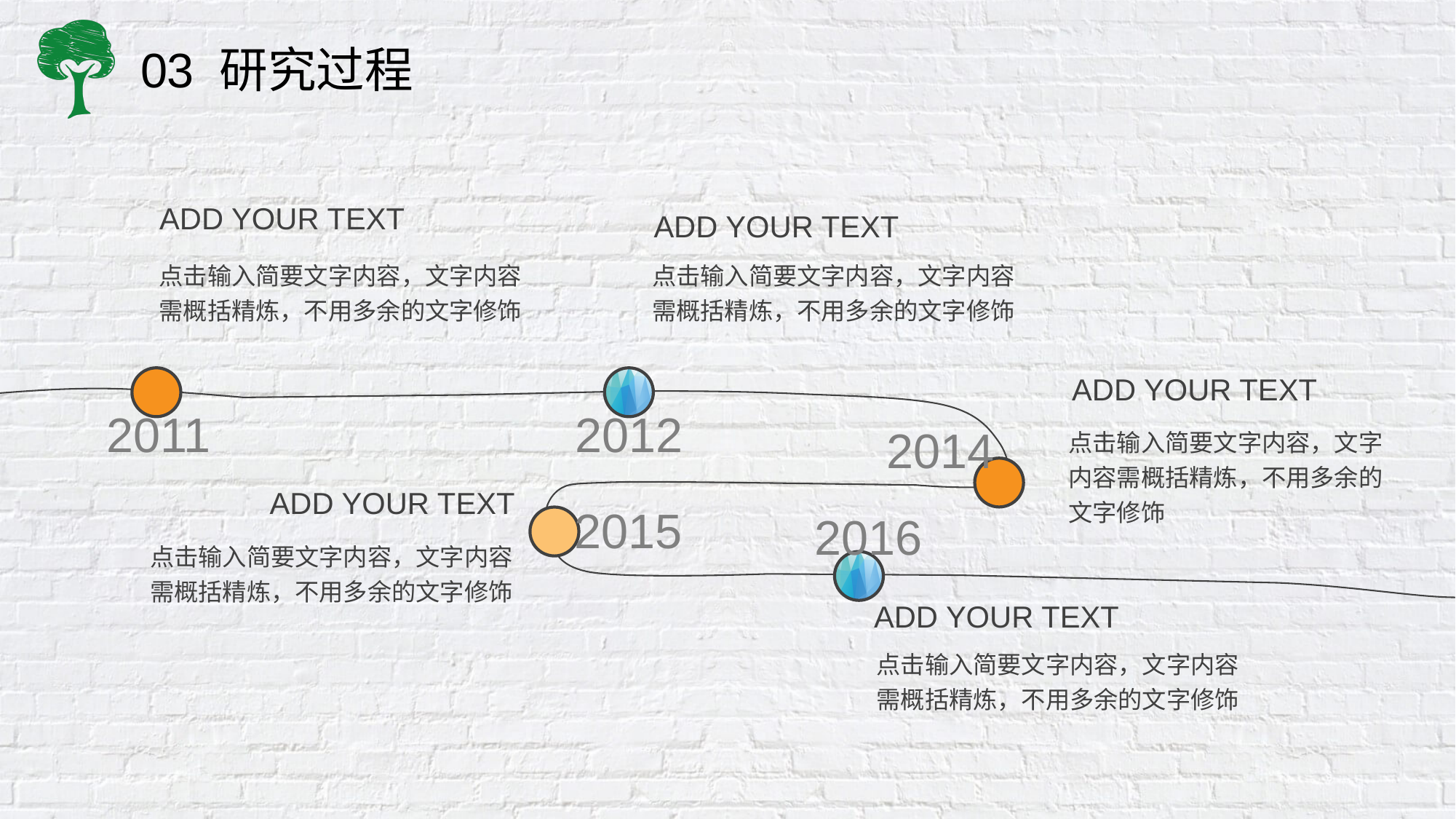

ADD YOUR TEXT
点击输入简要文字内容，文字内容需概括精炼，不用多余的文字修饰
ADD YOUR TEXT
点击输入简要文字内容，文字内容需概括精炼，不用多余的文字修饰
ADD YOUR TEXT
点击输入简要文字内容，文字内容需概括精炼，不用多余的文字修饰

2011
2012
2014

ADD YOUR TEXT
点击输入简要文字内容，文字内容需概括精炼，不用多余的文字修饰

2015
2016

ADD YOUR TEXT
点击输入简要文字内容，文字内容需概括精炼，不用多余的文字修饰